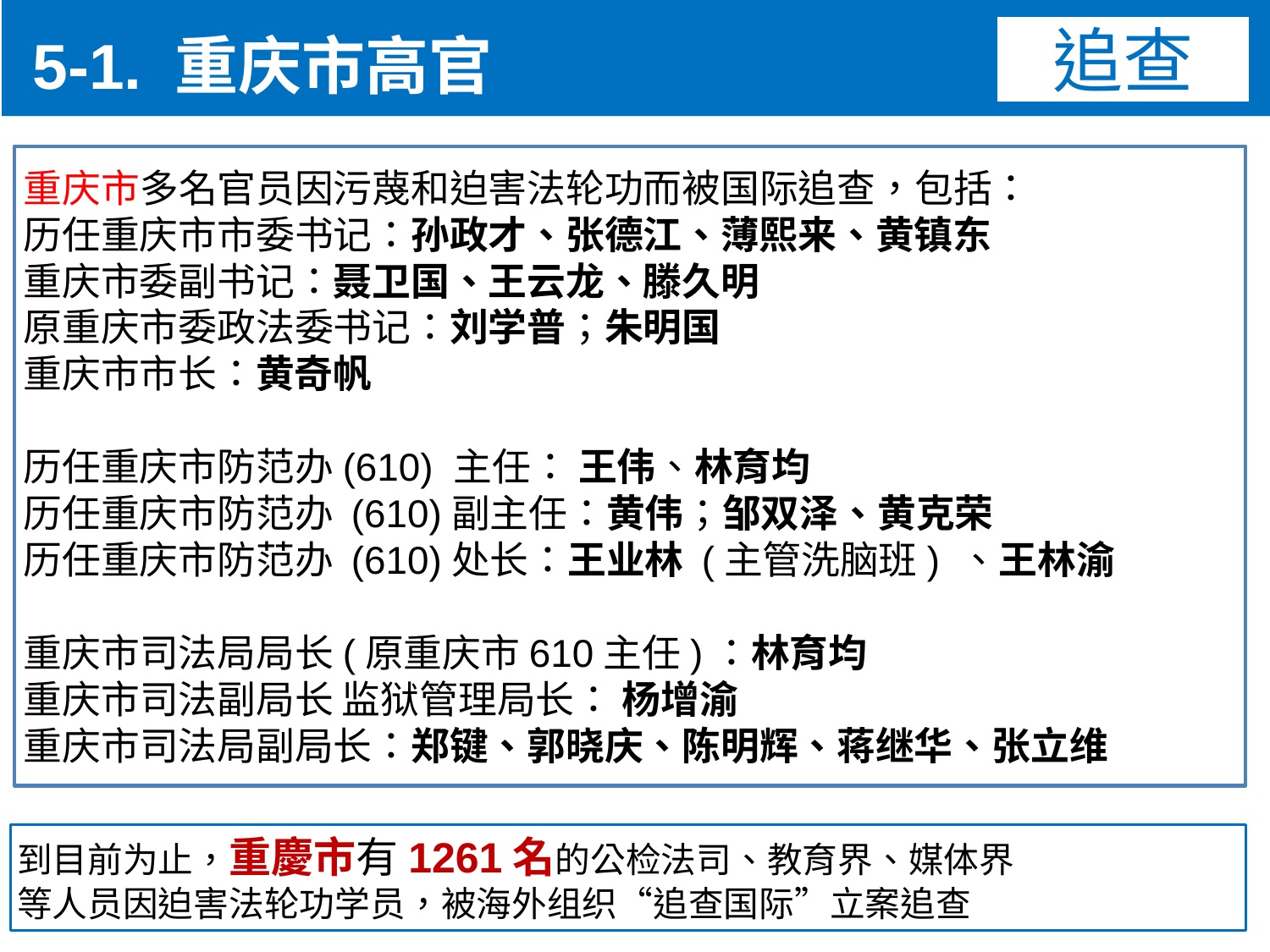

5-1. 重庆市高官
追查
重庆市多名官员因污蔑和迫害法轮功而被国际追查，包括：
历任重庆市市委书记：孙政才、张德江、薄熙来、黄镇东
重庆市委副书记：聂卫国、王云龙、滕久明
原重庆市委政法委书记：刘学普；朱明国
重庆市市长：黄奇帆

历任重庆市防范办(610) 主任： 王伟、林育均
历任重庆市防范办 (610)副主任：黄伟；邹双泽、黄克荣
历任重庆市防范办 (610)处长：王业林 (主管洗脑班) 、王林渝

重庆市司法局局长(原重庆市610主任)：林育均
重庆市司法副局长 监狱管理局长： 杨增渝
重庆市司法局副局长：郑键、郭晓庆、陈明辉、蒋继华、张立维
到目前为止，重慶市有1261名的公检法司、教育界、媒体界
等人员因迫害法轮功学员，被海外组织“追查国际”立案追查